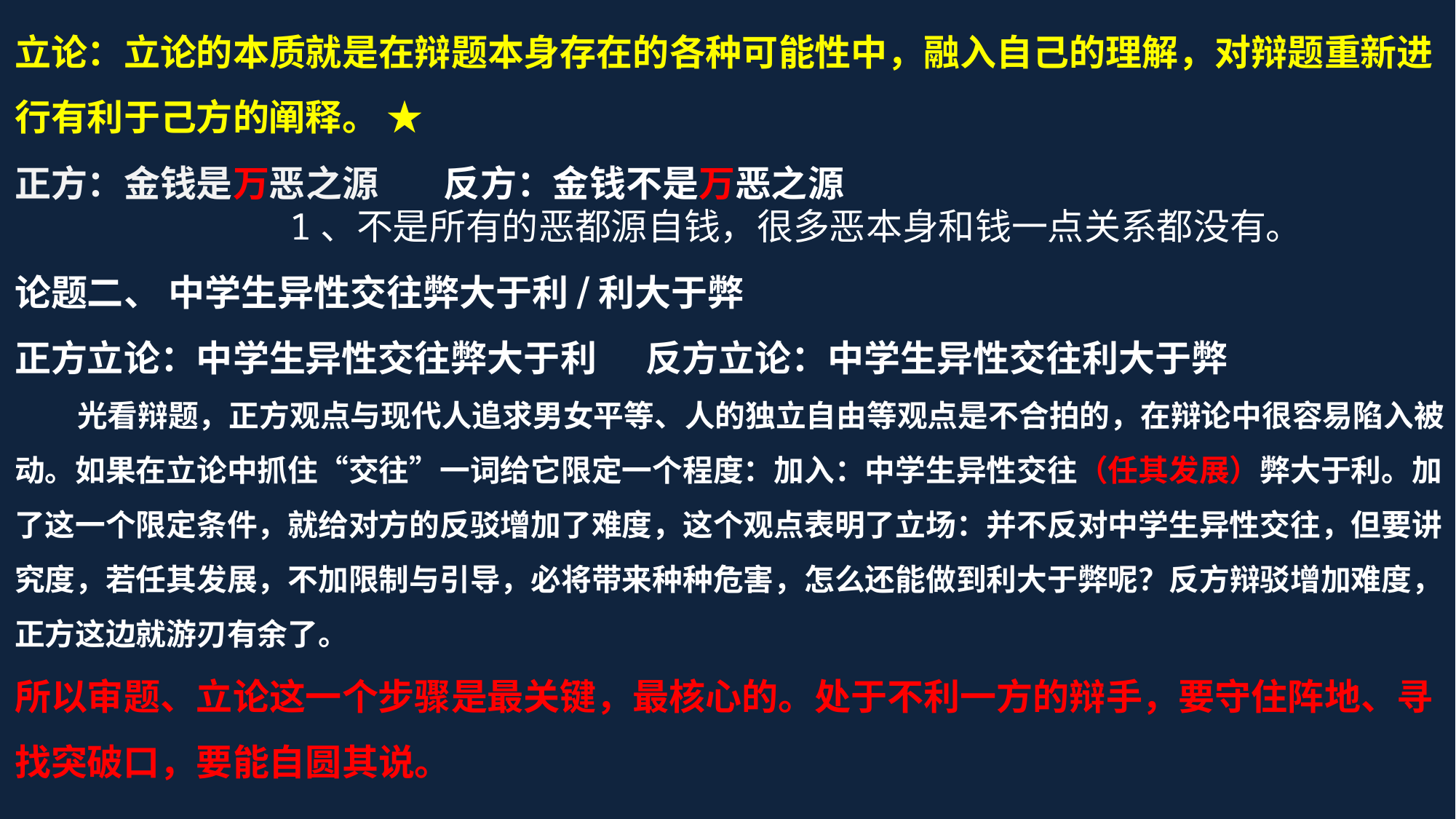

立论：立论的本质就是在辩题本身存在的各种可能性中，融入自己的理解，对辩题重新进行有利于己方的阐释。 ★
正方：金钱是万恶之源        反方：金钱不是万恶之源
                                          1、不是所有的恶都源自钱，很多恶本身和钱一点关系都没有。
论题二、 中学生异性交往弊大于利/利大于弊
正方立论：中学生异性交往弊大于利      反方立论：中学生异性交往利大于弊
        光看辩题，正方观点与现代人追求男女平等、人的独立自由等观点是不合拍的，在辩论中很容易陷入被动。如果在立论中抓住“交往”一词给它限定一个程度：加入：中学生异性交往（任其发展）弊大于利。加了这一个限定条件，就给对方的反驳增加了难度，这个观点表明了立场：并不反对中学生异性交往，但要讲究度，若任其发展，不加限制与引导，必将带来种种危害，怎么还能做到利大于弊呢？反方辩驳增加难度，正方这边就游刃有余了。
所以审题、立论这一个步骤是最关键，最核心的。处于不利一方的辩手，要守住阵地、寻找突破口，要能自圆其说。